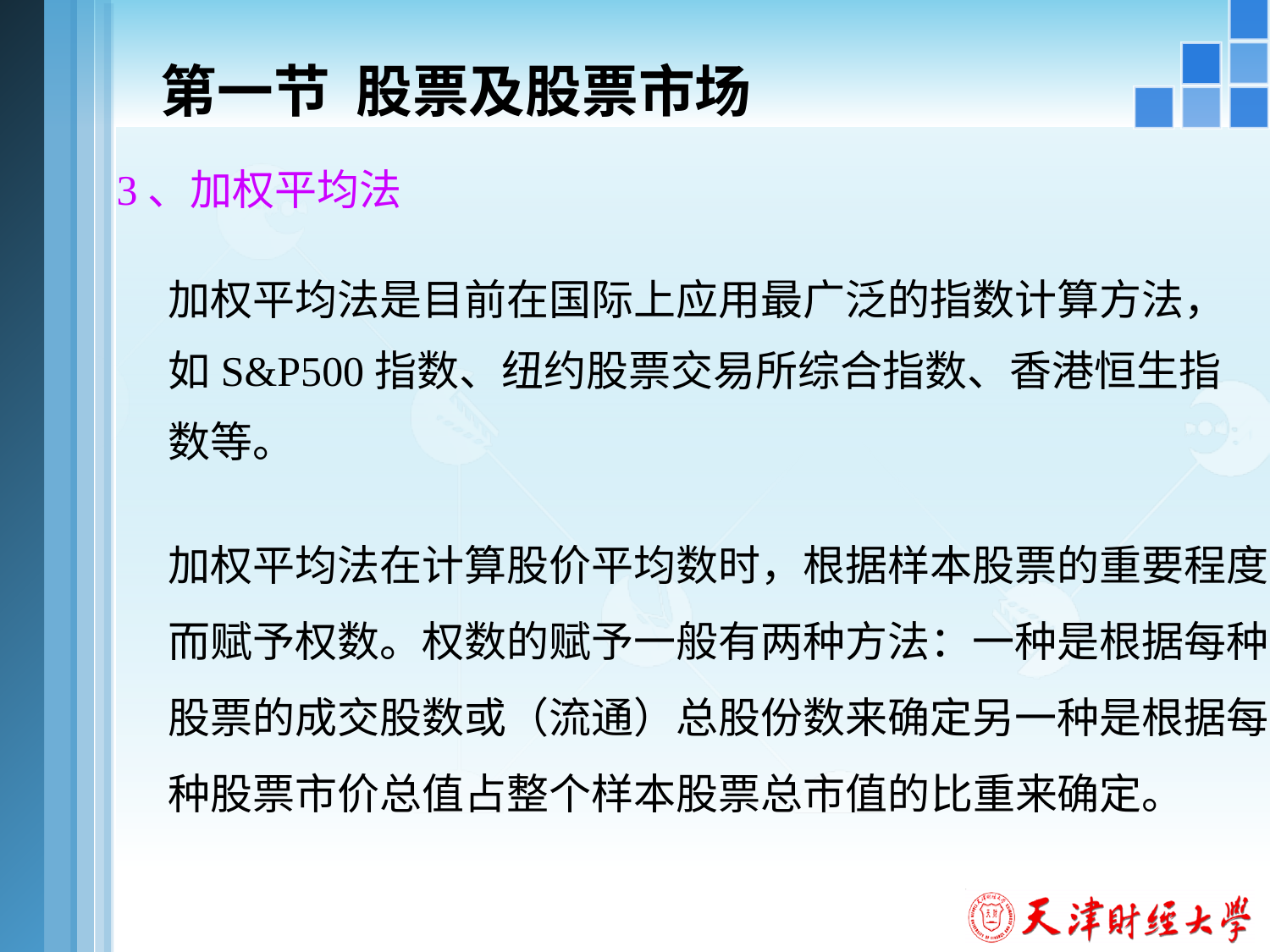

# 第一节  股票及股票市场
3、加权平均法
加权平均法是目前在国际上应用最广泛的指数计算方法，如S&P500指数、纽约股票交易所综合指数、香港恒生指数等。
加权平均法在计算股价平均数时，根据样本股票的重要程度而赋予权数。权数的赋予一般有两种方法：一种是根据每种股票的成交股数或（流通）总股份数来确定另一种是根据每种股票市价总值占整个样本股票总市值的比重来确定。